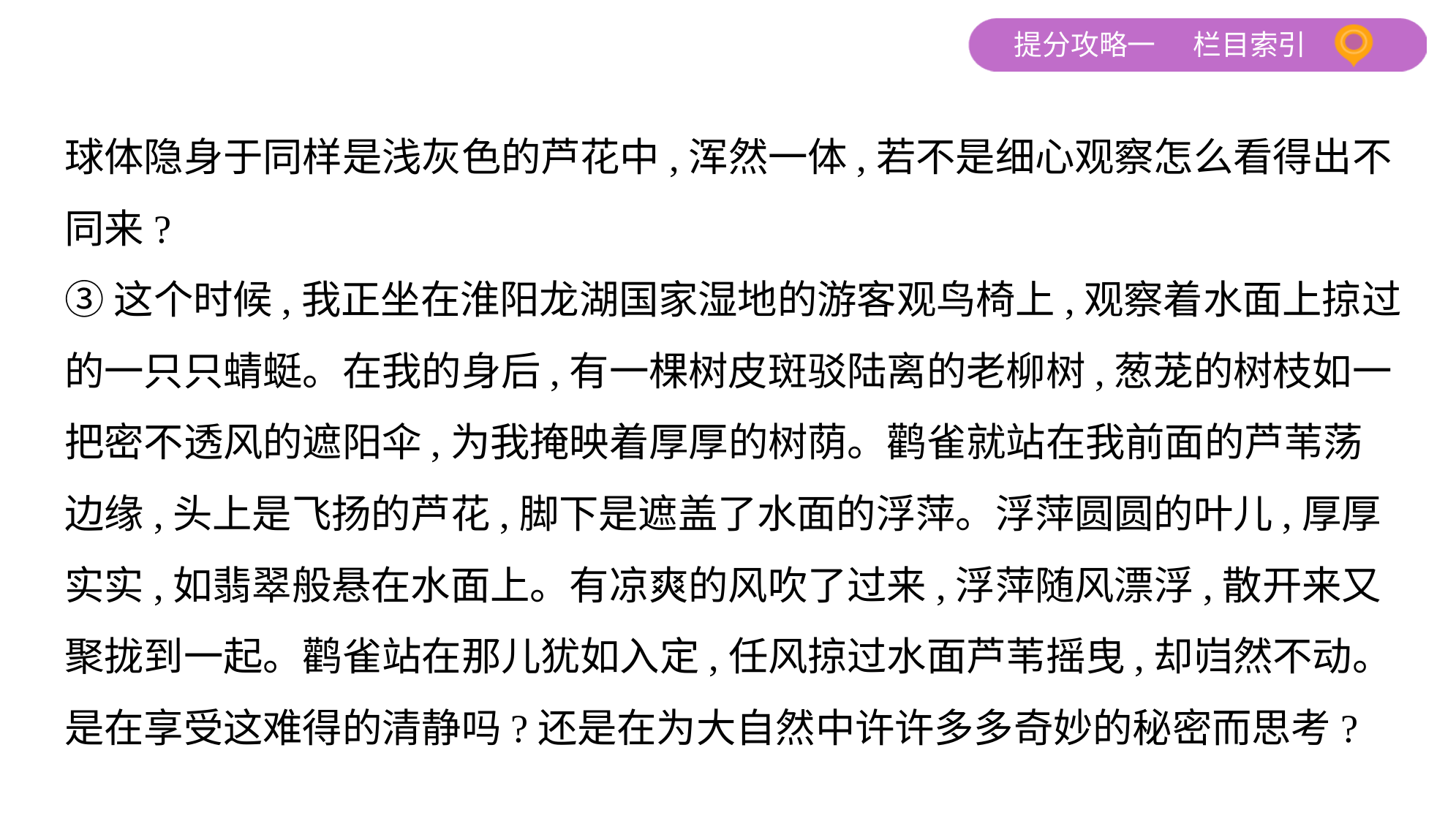

球体隐身于同样是浅灰色的芦花中,浑然一体,若不是细心观察怎么看得出不
同来?
③这个时候,我正坐在淮阳龙湖国家湿地的游客观鸟椅上,观察着水面上掠过
的一只只蜻蜓。在我的身后,有一棵树皮斑驳陆离的老柳树,葱茏的树枝如一
把密不透风的遮阳伞,为我掩映着厚厚的树荫。鹳雀就站在我前面的芦苇荡
边缘,头上是飞扬的芦花,脚下是遮盖了水面的浮萍。浮萍圆圆的叶儿,厚厚
实实,如翡翠般悬在水面上。有凉爽的风吹了过来,浮萍随风漂浮,散开来又
聚拢到一起。鹳雀站在那儿犹如入定,任风掠过水面芦苇摇曳,却岿然不动。
是在享受这难得的清静吗?还是在为大自然中许许多多奇妙的秘密而思考?